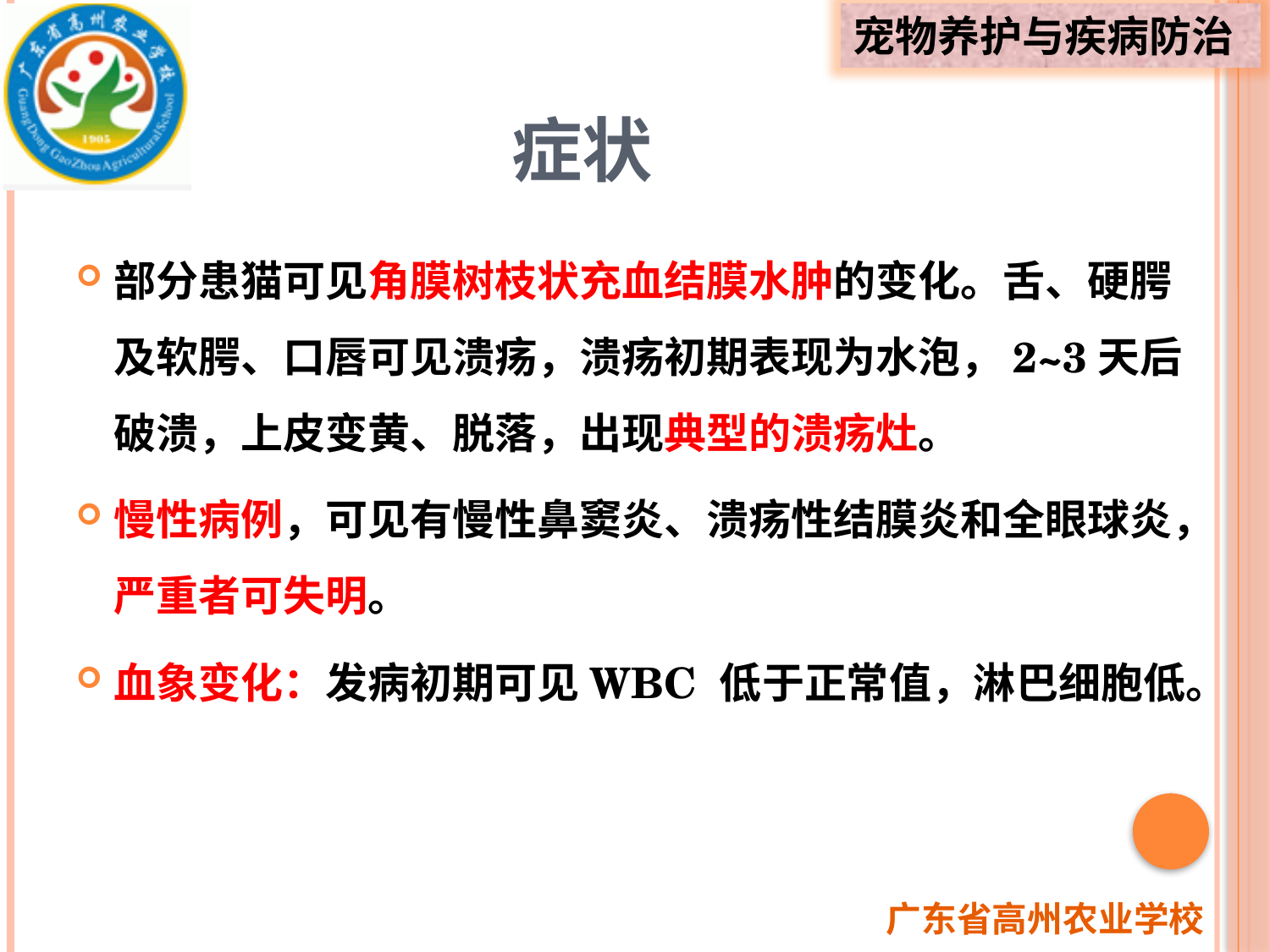

# 症状
部分患猫可见角膜树枝状充血结膜水肿的变化。舌、硬腭及软腭、口唇可见溃疡，溃疡初期表现为水泡，2~3天后破溃，上皮变黄、脱落，出现典型的溃疡灶。
慢性病例，可见有慢性鼻窦炎、溃疡性结膜炎和全眼球炎，严重者可失明。
血象变化：发病初期可见WBC 低于正常值，淋巴细胞低。